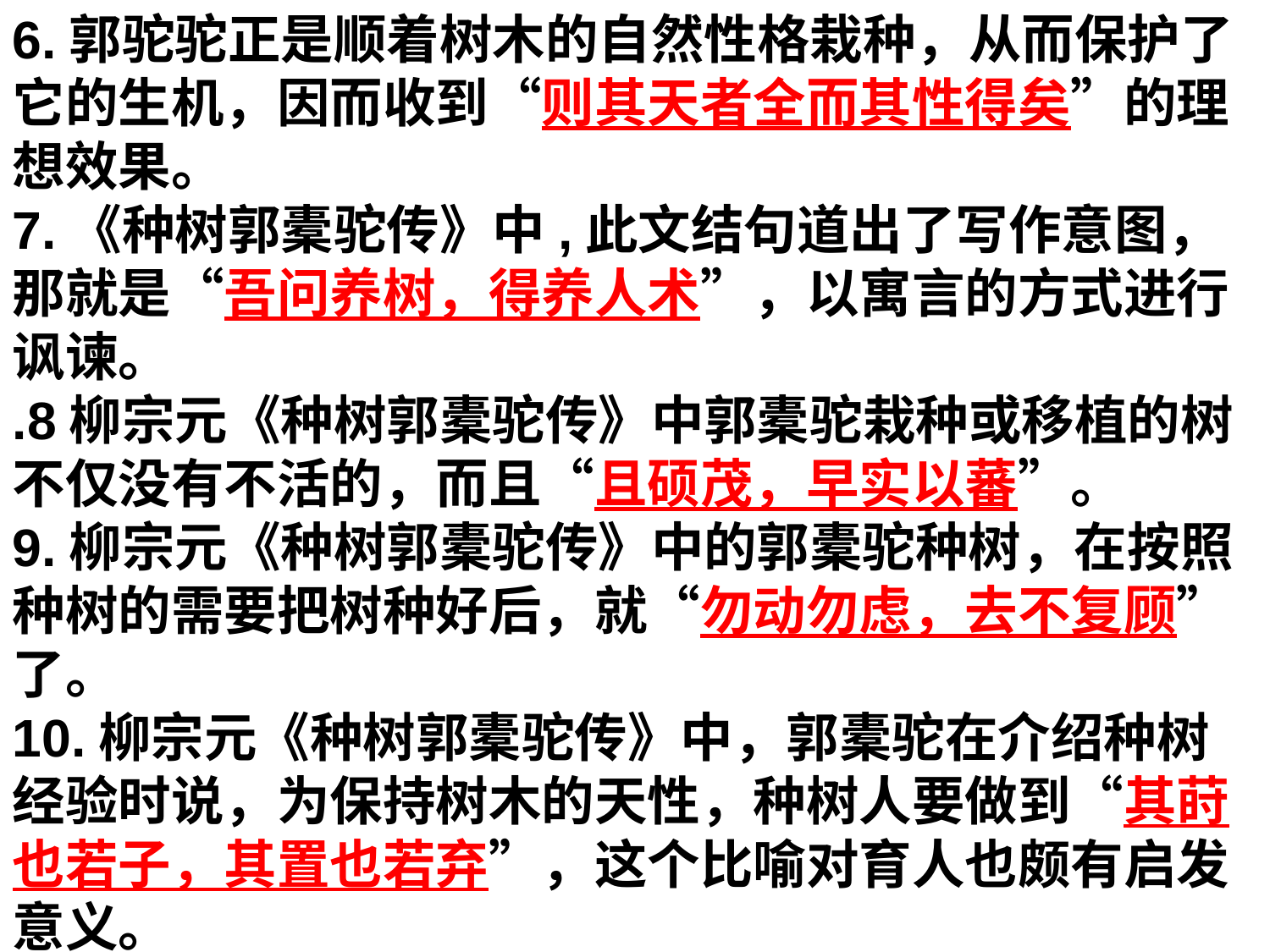

6.郭驼驼正是顺着树木的自然性格栽种，从而保护了它的生机，因而收到“则其天者全而其性得矣”的理想效果。
7.《种树郭橐驼传》中,此文结句道出了写作意图，那就是“吾问养树，得养人术”，以寓言的方式进行讽谏。
.8柳宗元《种树郭橐驼传》中郭橐驼栽种或移植的树不仅没有不活的，而且“且硕茂，早实以蕃”。
9.柳宗元《种树郭橐驼传》中的郭橐驼种树，在按照种树的需要把树种好后，就“勿动勿虑，去不复顾”了。
10.柳宗元《种树郭橐驼传》中，郭橐驼在介绍种树经验时说，为保持树木的天性，种树人要做到“其莳也若子，其置也若弃”，这个比喻对育人也颇有启发意义。